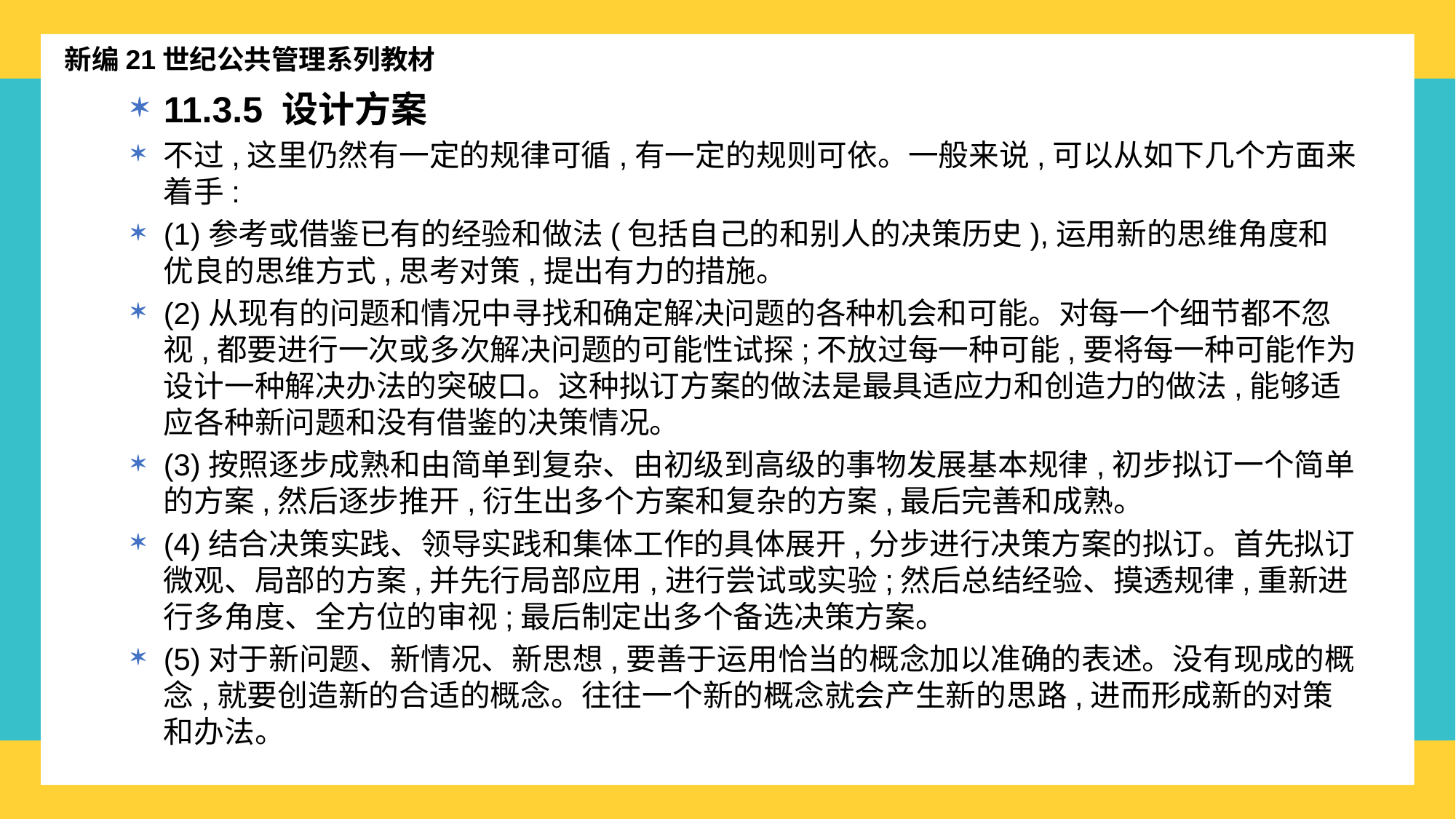

新编21世纪公共管理系列教材
11.3.5 设计方案
不过,这里仍然有一定的规律可循,有一定的规则可依。一般来说,可以从如下几个方面来着手:
(1)参考或借鉴已有的经验和做法(包括自己的和别人的决策历史),运用新的思维角度和优良的思维方式,思考对策,提出有力的措施。
(2)从现有的问题和情况中寻找和确定解决问题的各种机会和可能。对每一个细节都不忽视,都要进行一次或多次解决问题的可能性试探;不放过每一种可能,要将每一种可能作为设计一种解决办法的突破口。这种拟订方案的做法是最具适应力和创造力的做法,能够适应各种新问题和没有借鉴的决策情况。
(3)按照逐步成熟和由简单到复杂、由初级到高级的事物发展基本规律,初步拟订一个简单的方案,然后逐步推开,衍生出多个方案和复杂的方案,最后完善和成熟。
(4)结合决策实践、领导实践和集体工作的具体展开,分步进行决策方案的拟订。首先拟订微观、局部的方案,并先行局部应用,进行尝试或实验;然后总结经验、摸透规律,重新进行多角度、全方位的审视;最后制定出多个备选决策方案。
(5)对于新问题、新情况、新思想,要善于运用恰当的概念加以准确的表述。没有现成的概念,就要创造新的合适的概念。往往一个新的概念就会产生新的思路,进而形成新的对策和办法。